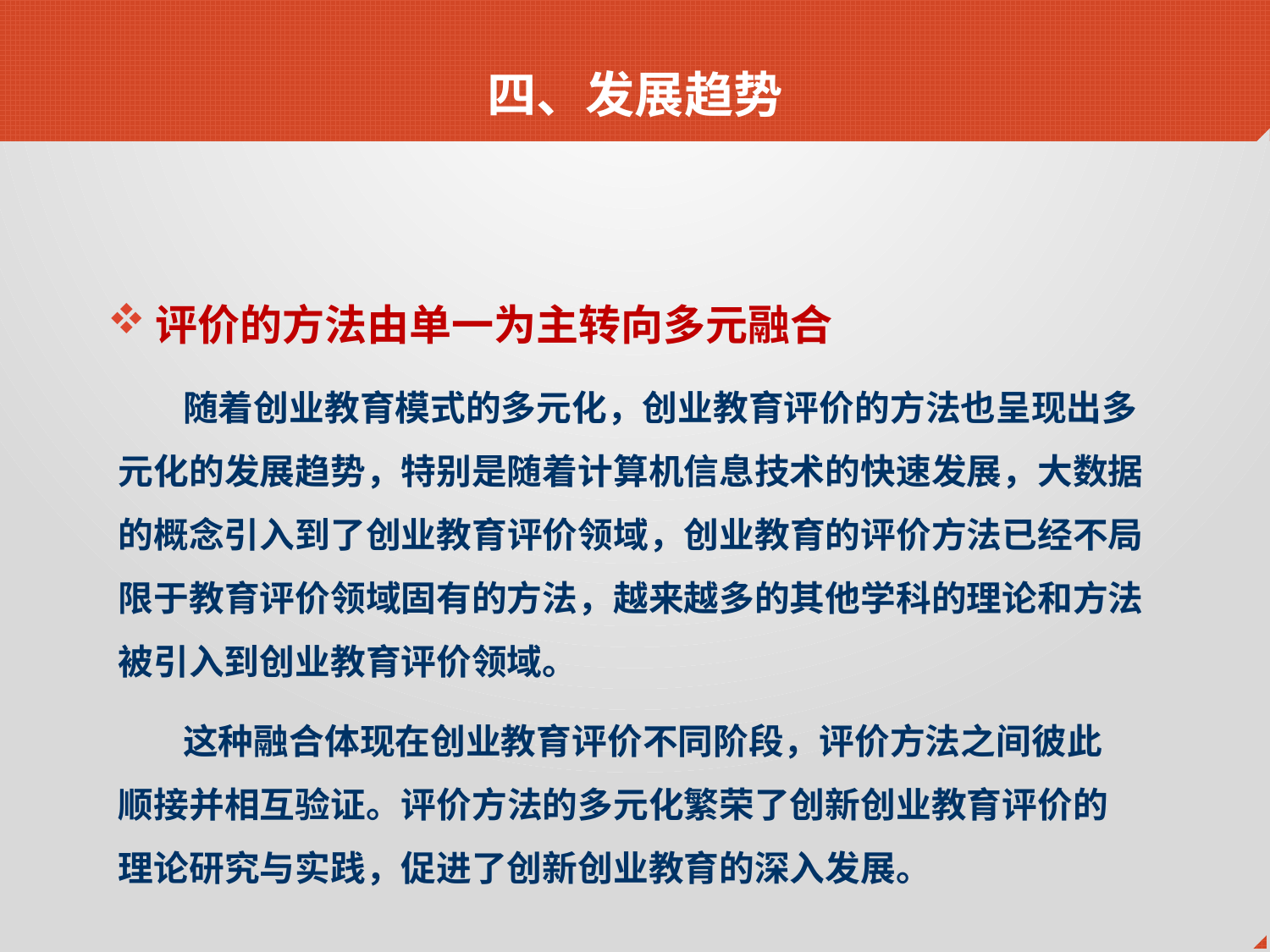

四、发展趋势
评价的方法由单一为主转向多元融合
       随着创业教育模式的多元化，创业教育评价的方法也呈现出多元化的发展趋势，特别是随着计算机信息技术的快速发展，大数据的概念引入到了创业教育评价领域，创业教育的评价方法已经不局限于教育评价领域固有的方法，越来越多的其他学科的理论和方法被引入到创业教育评价领域。
       这种融合体现在创业教育评价不同阶段，评价方法之间彼此顺接并相互验证。评价方法的多元化繁荣了创新创业教育评价的理论研究与实践，促进了创新创业教育的深入发展。